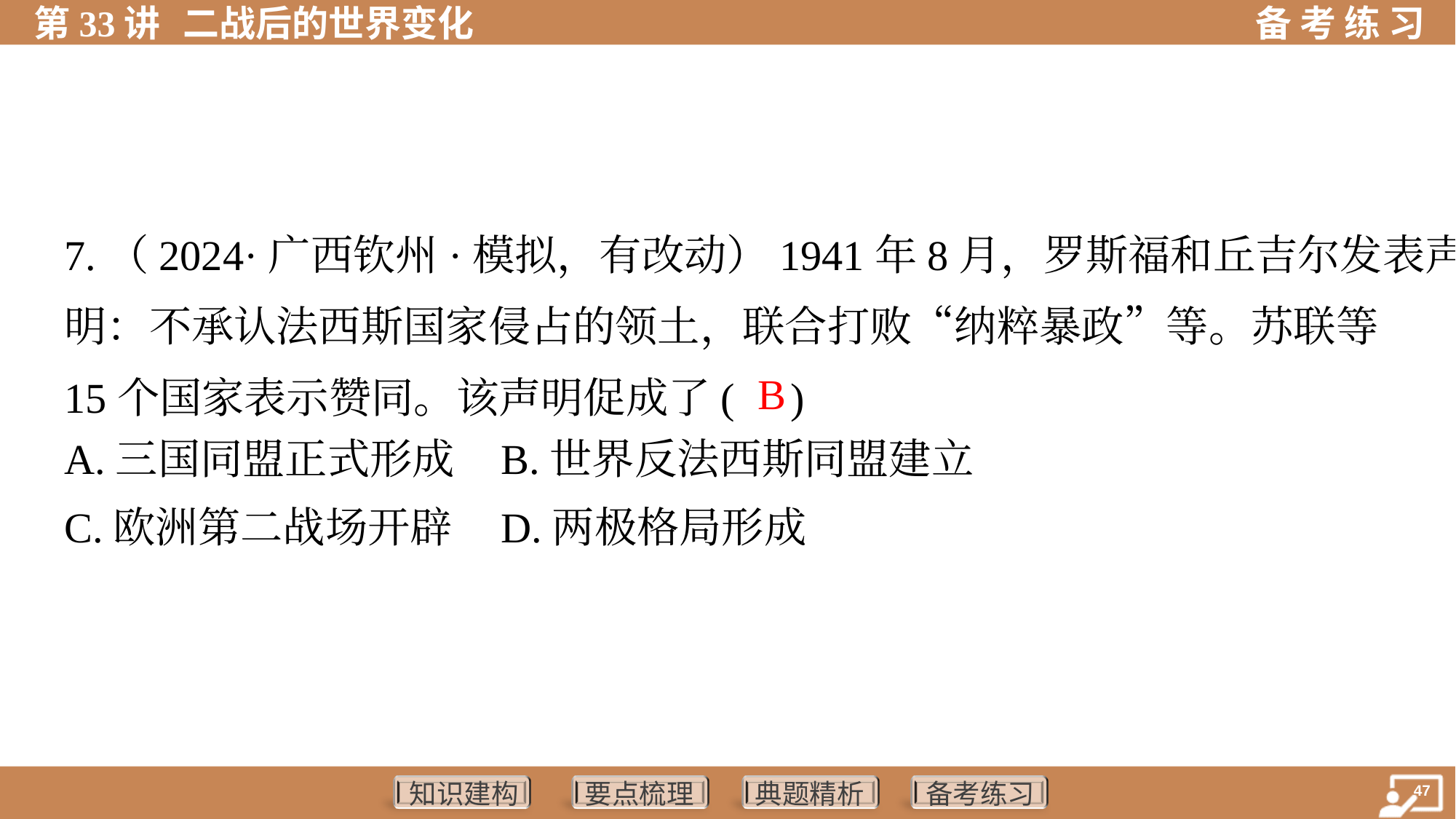

7.（2024·广西钦州·模拟，有改动）1941年8月，罗斯福和丘吉尔发表声
明：不承认法西斯国家侵占的领土，联合打败“纳粹暴政”等。苏联等
15个国家表示赞同。该声明促成了(     )
    B
A.三国同盟正式形成	B.世界反法西斯同盟建立
C.欧洲第二战场开辟	D.两极格局形成